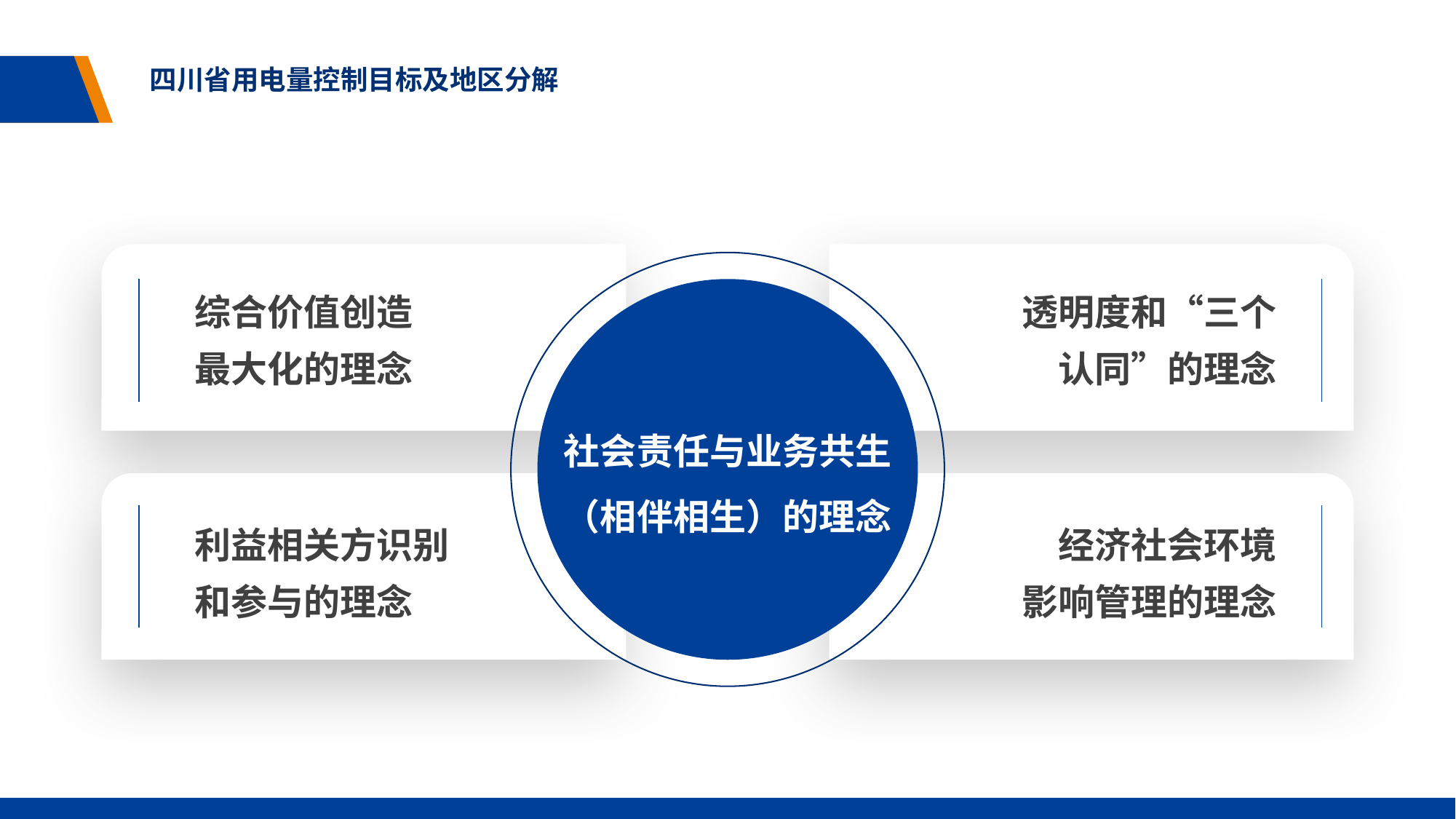

四川省用电量控制目标及地区分解

综合价值创造
最大化的理念
透明度和“三个
认同”的理念

社会责任与业务共生
（相伴相生）的理念

利益相关方识别
和参与的理念
经济社会环境
影响管理的理念